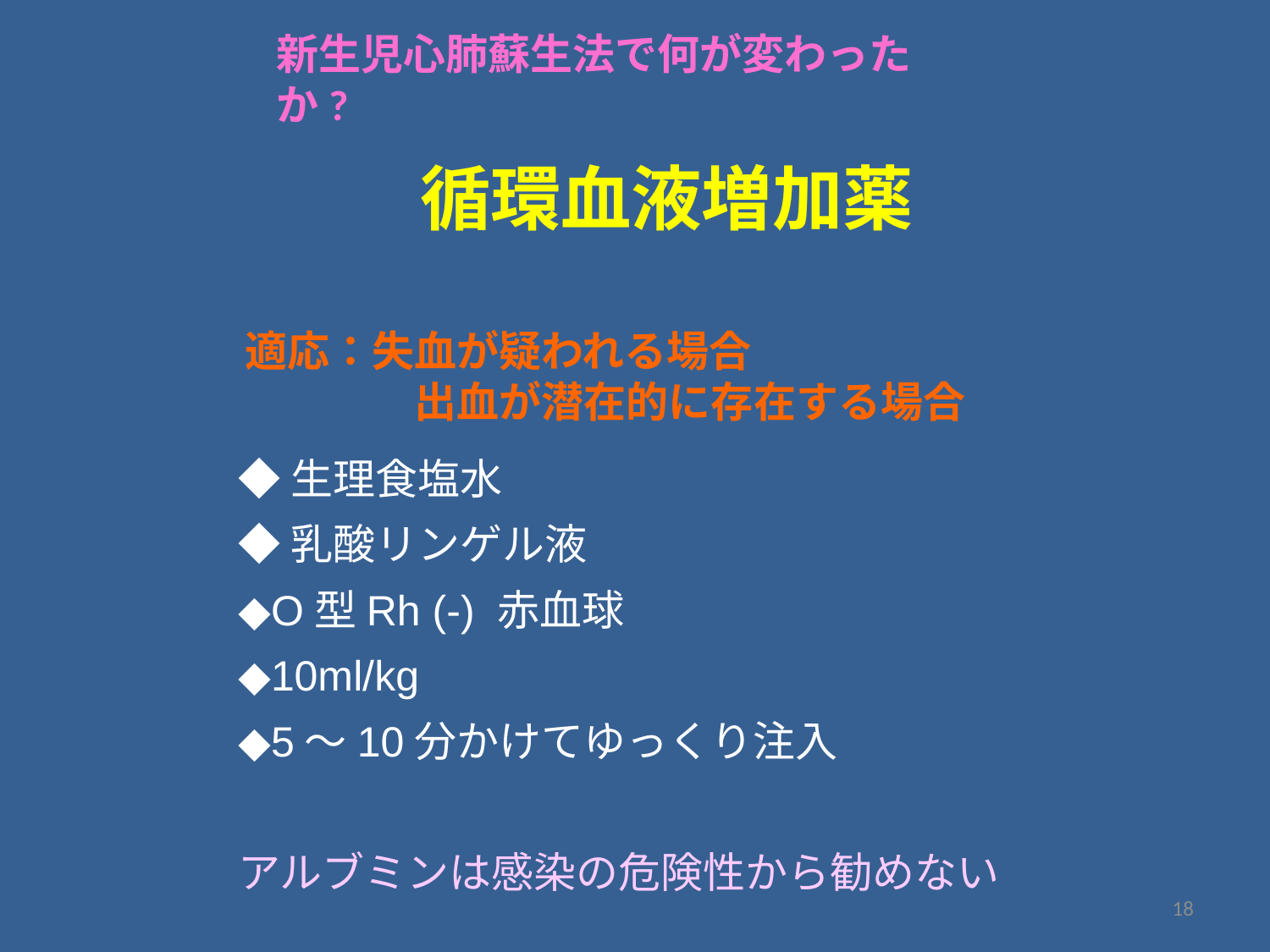

新生児心肺蘇生法で何が変わったか?

　循環血液増加薬
適応：失血が疑われる場合
　　　　出血が潜在的に存在する場合
◆生理食塩水
◆乳酸リンゲル液
◆O型Rh (-) 赤血球
◆10ml/kg
◆5〜10分かけてゆっくり注入

アルブミンは感染の危険性から勧めない
18